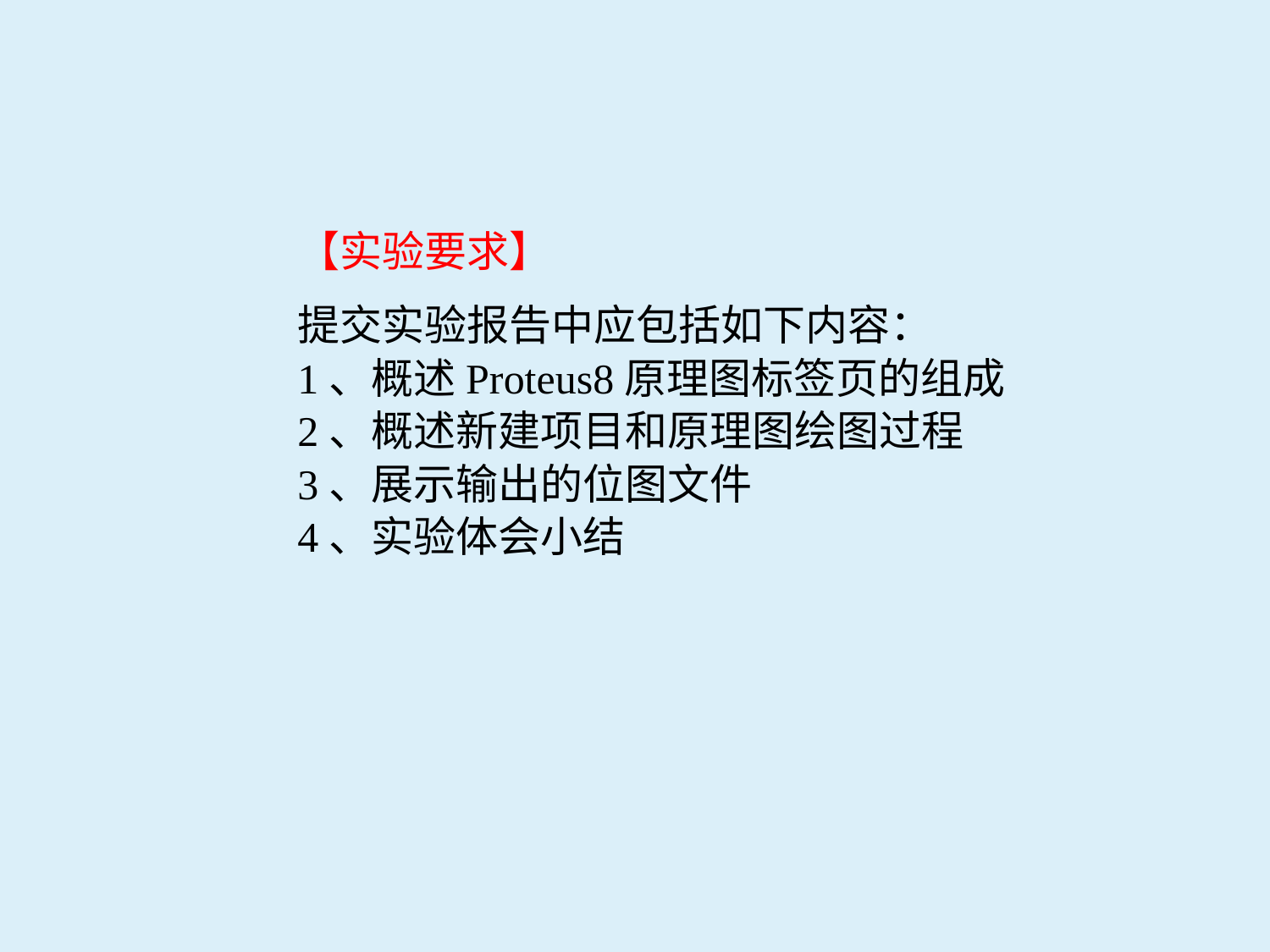

【实验要求】
提交实验报告中应包括如下内容：
1、概述Proteus8原理图标签页的组成
2、概述新建项目和原理图绘图过程
3、展示输出的位图文件
4、实验体会小结